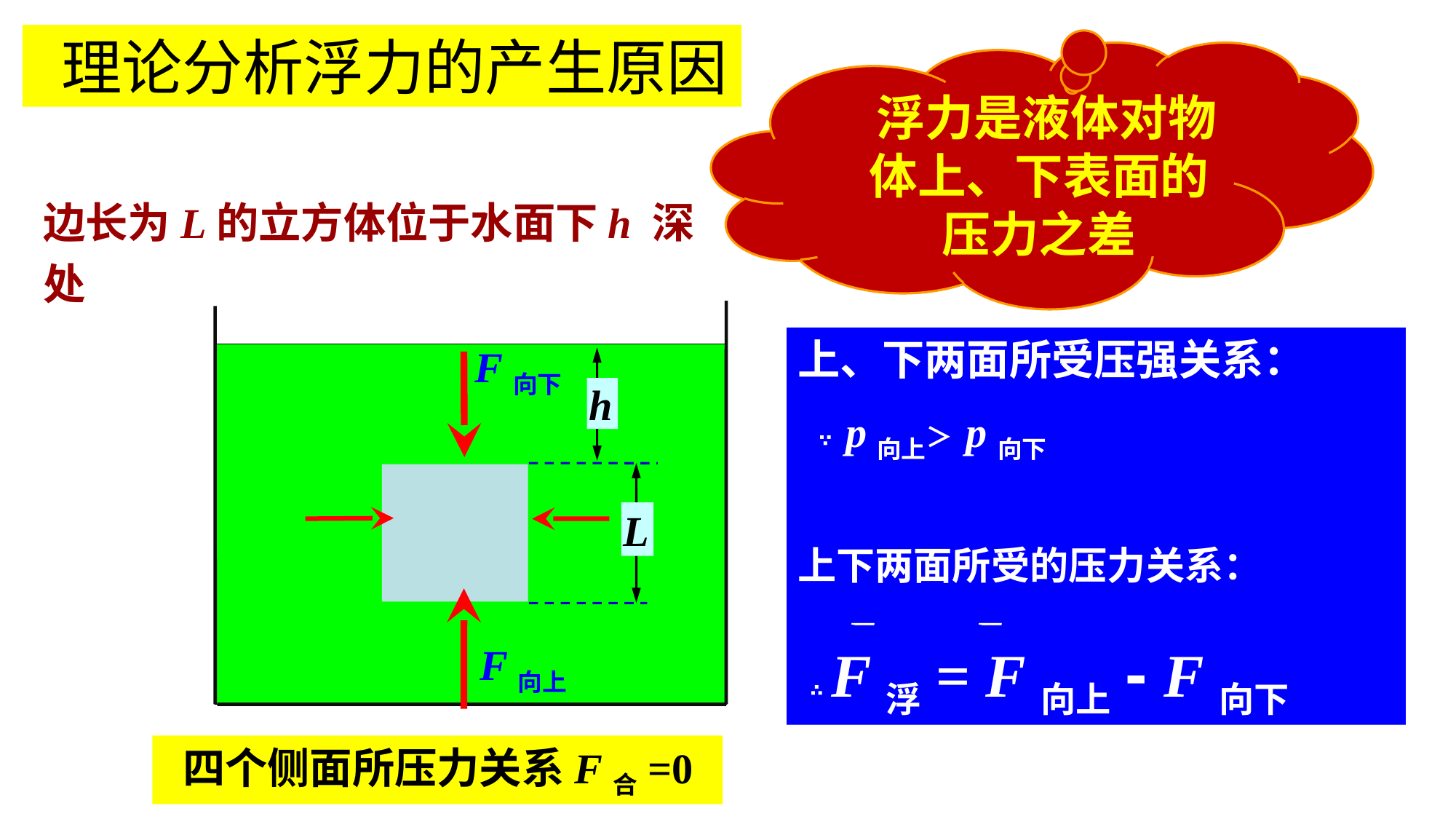

理论分析浮力的产生原因
    浮力是液体对物体上、下表面的压力之差
边长为L的立方体位于水面下h 深处

上、下两面所受压强关系：
   ∵p向上＞ p向下
上下两面所受的压力关系：
   ∴  F向上＞ F向下
F向下

h

L

F向上
 ∴ F浮= F向上- F向下
 四个侧面所压力关系F合=0